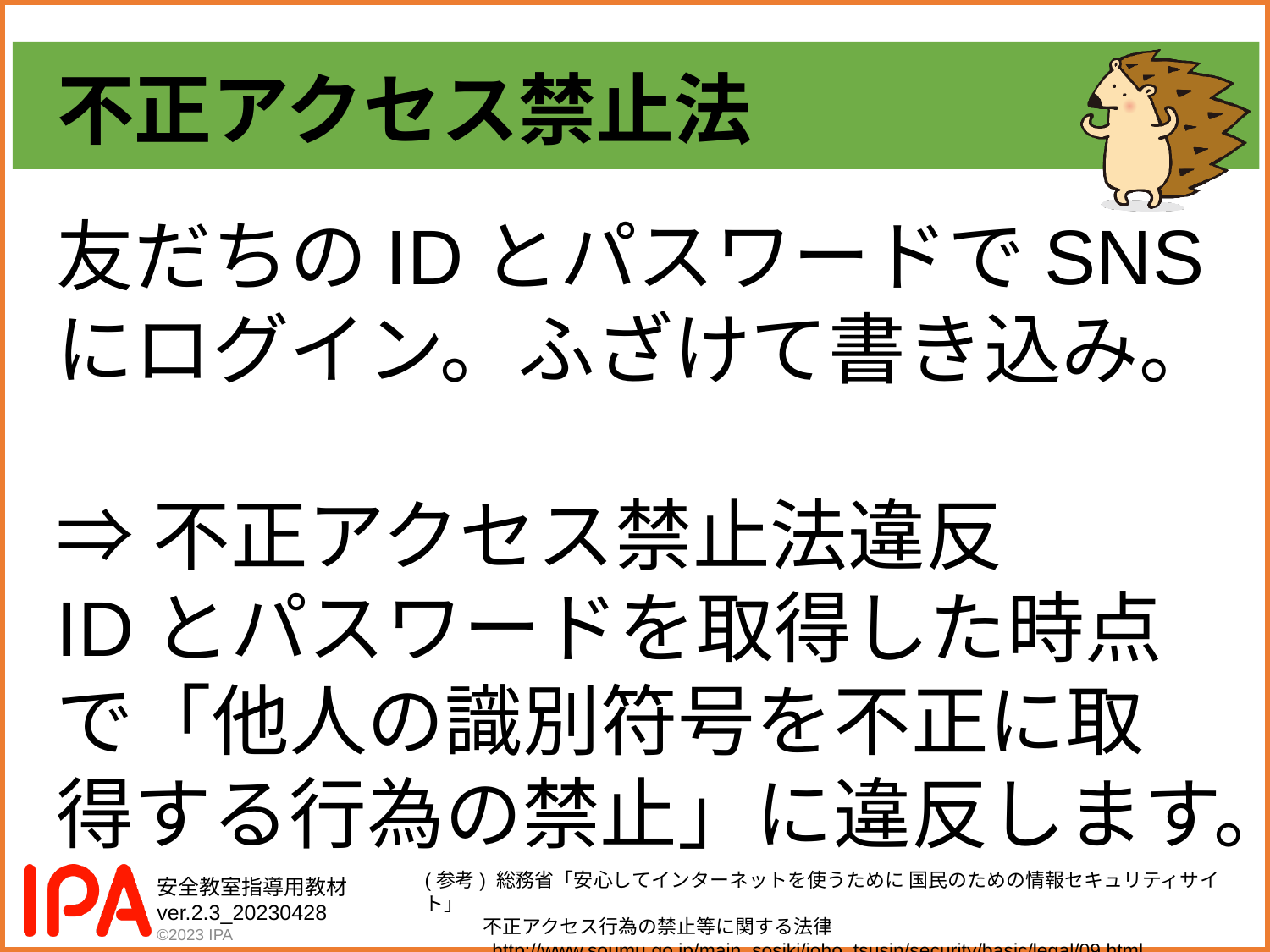

# 不正アクセス禁止法
友だちのIDとパスワードでSNSにログイン。ふざけて書き込み。

⇒不正アクセス禁止法違反
IDとパスワードを取得した時点で「他人の識別符号を不正に取得する行為の禁止」に違反します。
(参考) 総務省「安心してインターネットを使うために 国民のための情報セキュリティサイト」
　　　不正アクセス行為の禁止等に関する法律
　　　 http://www.soumu.go.jp/main_sosiki/joho_tsusin/security/basic/legal/09.html